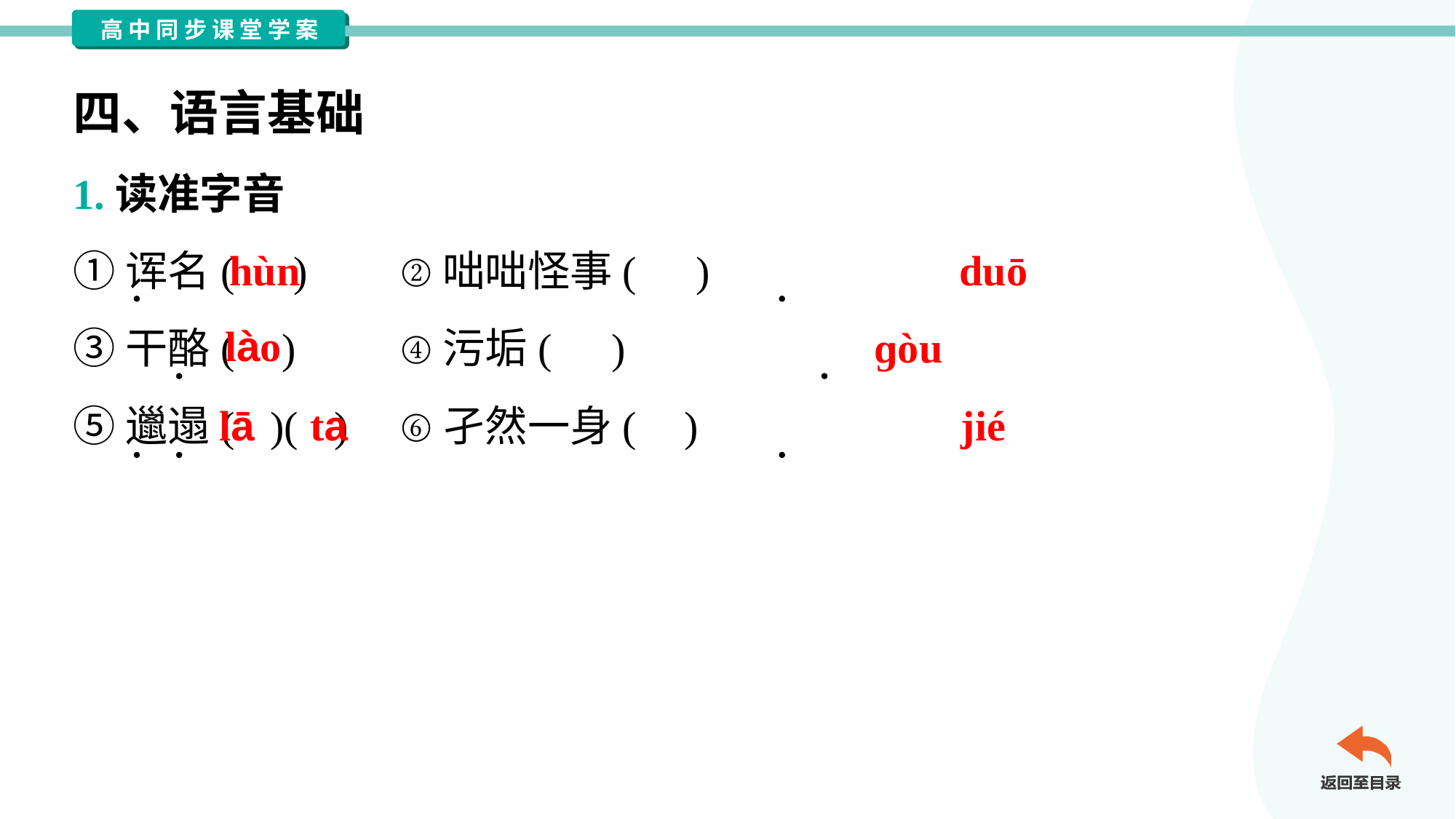

四、语言基础
1.读准字音
①诨名(     )	②咄咄怪事(     )
③干酪(    )	④污垢(     )
⑤邋遢(   )(   )	⑥孑然一身(    )
hùn
duō
lào
ɡòu

lā
ta
jié